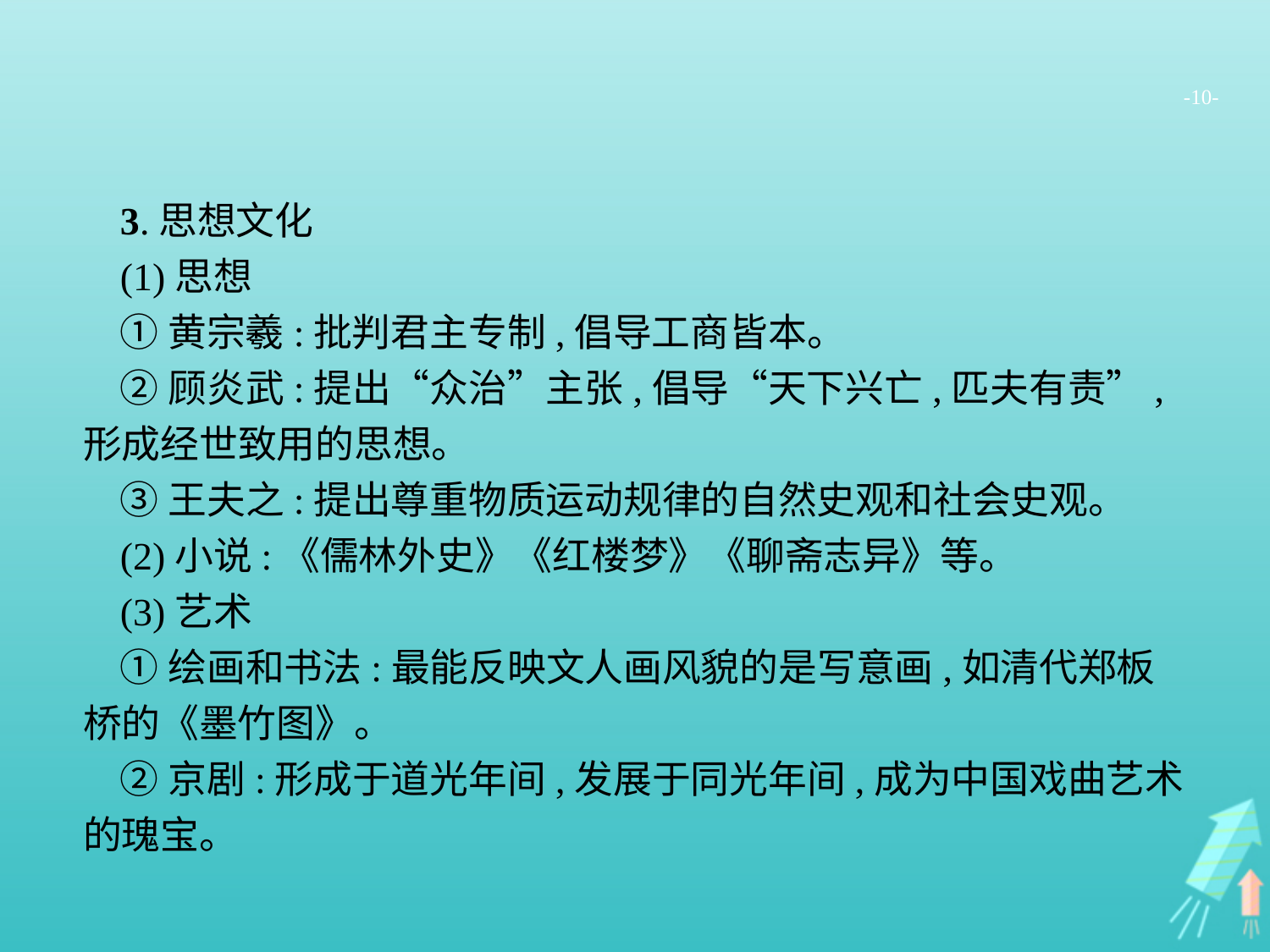

-10-
3.思想文化
(1)思想
①黄宗羲:批判君主专制,倡导工商皆本。
②顾炎武:提出“众治”主张,倡导“天下兴亡,匹夫有责”,形成经世致用的思想。
③王夫之:提出尊重物质运动规律的自然史观和社会史观。
(2)小说:《儒林外史》《红楼梦》《聊斋志异》等。
(3)艺术
①绘画和书法:最能反映文人画风貌的是写意画,如清代郑板桥的《墨竹图》。
②京剧:形成于道光年间,发展于同光年间,成为中国戏曲艺术的瑰宝。